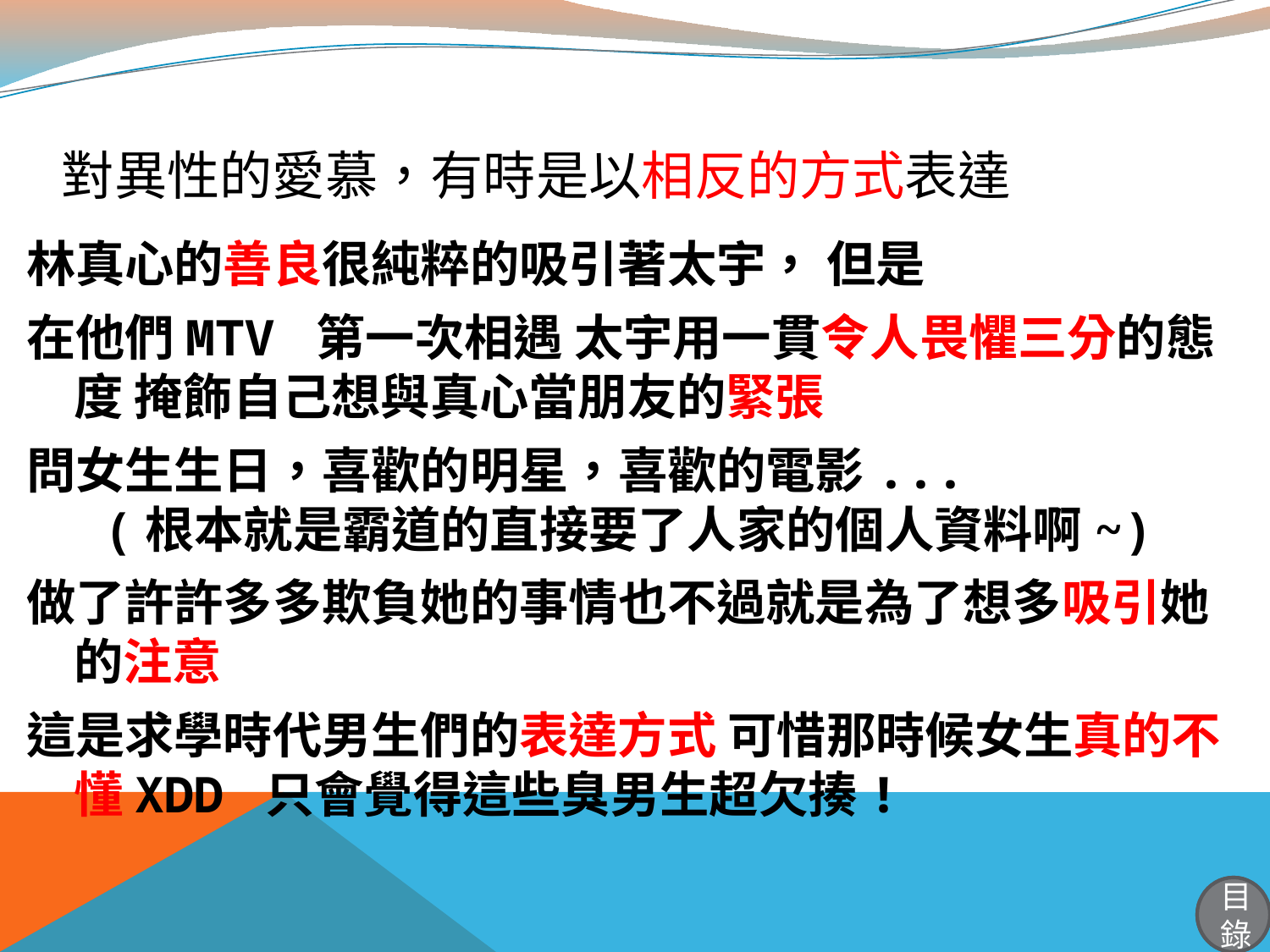

# 對異性的愛慕，有時是以相反的方式表達
林真心的善良很純粹的吸引著太宇， 但是
在他們MTV 第一次相遇 太宇用一貫令人畏懼三分的態度 掩飾自己想與真心當朋友的緊張
問女生生日，喜歡的明星，喜歡的電影...
 (根本就是霸道的直接要了人家的個人資料啊~)
做了許許多多欺負她的事情也不過就是為了想多吸引她的注意
這是求學時代男生們的表達方式 可惜那時候女生真的不懂XDD 只會覺得這些臭男生超欠揍!